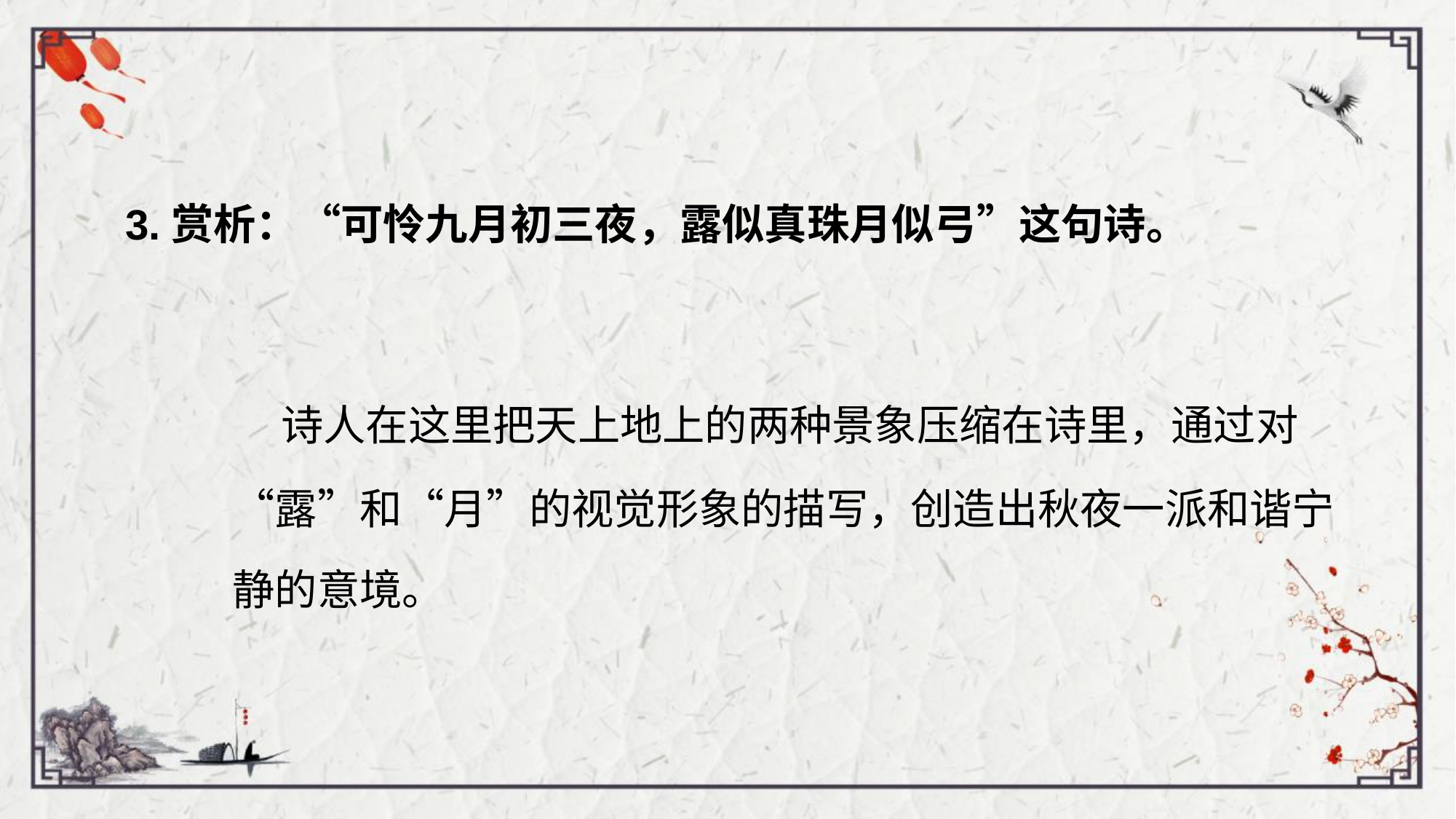

3.赏析：“可怜九月初三夜，露似真珠月似弓”这句诗。
    诗人在这里把天上地上的两种景象压缩在诗里，通过对“露”和“月”的视觉形象的描写，创造出秋夜一派和谐宁静的意境。